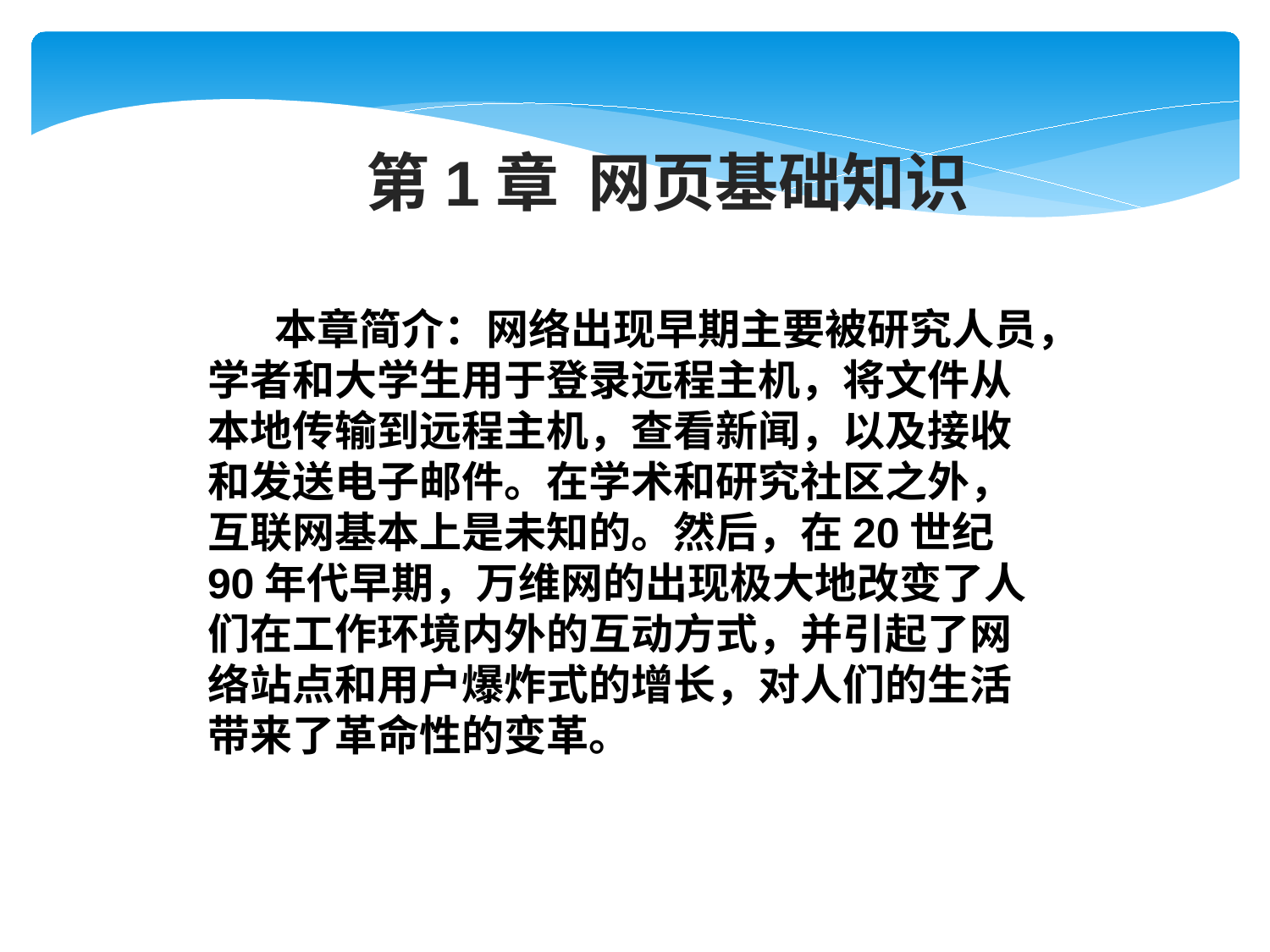

第1章  网页基础知识
      本章简介：网络出现早期主要被研究人员，学者和大学生用于登录远程主机，将文件从本地传输到远程主机，查看新闻，以及接收和发送电子邮件。在学术和研究社区之外，互联网基本上是未知的。然后，在20世纪90年代早期，万维网的出现极大地改变了人们在工作环境内外的互动方式，并引起了网络站点和用户爆炸式的增长，对人们的生活带来了革命性的变革。